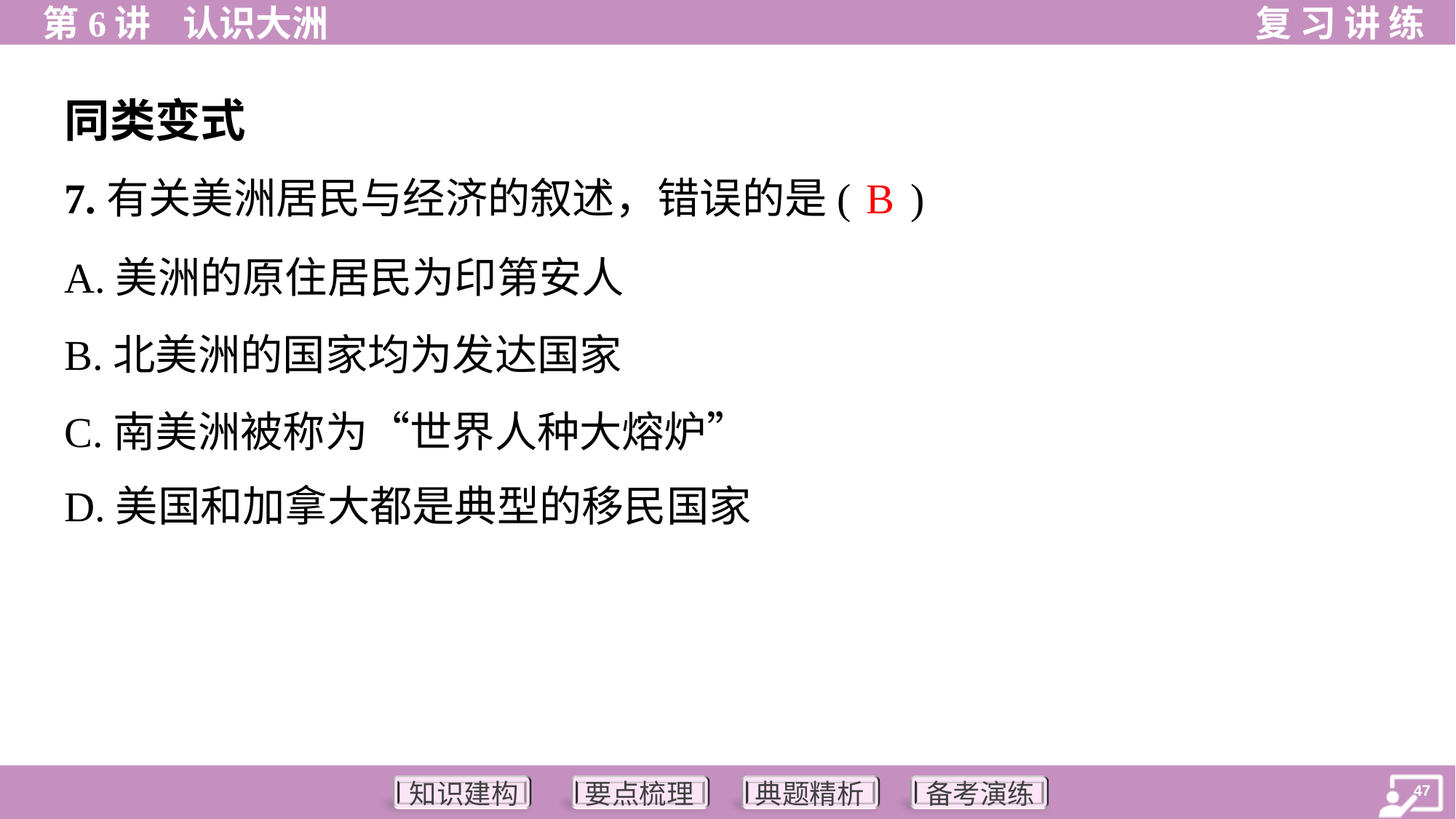

同类变式
B
7.有关美洲居民与经济的叙述，错误的是(     )
A.美洲的原住居民为印第安人
B.北美洲的国家均为发达国家
C.南美洲被称为“世界人种大熔炉”
D.美国和加拿大都是典型的移民国家